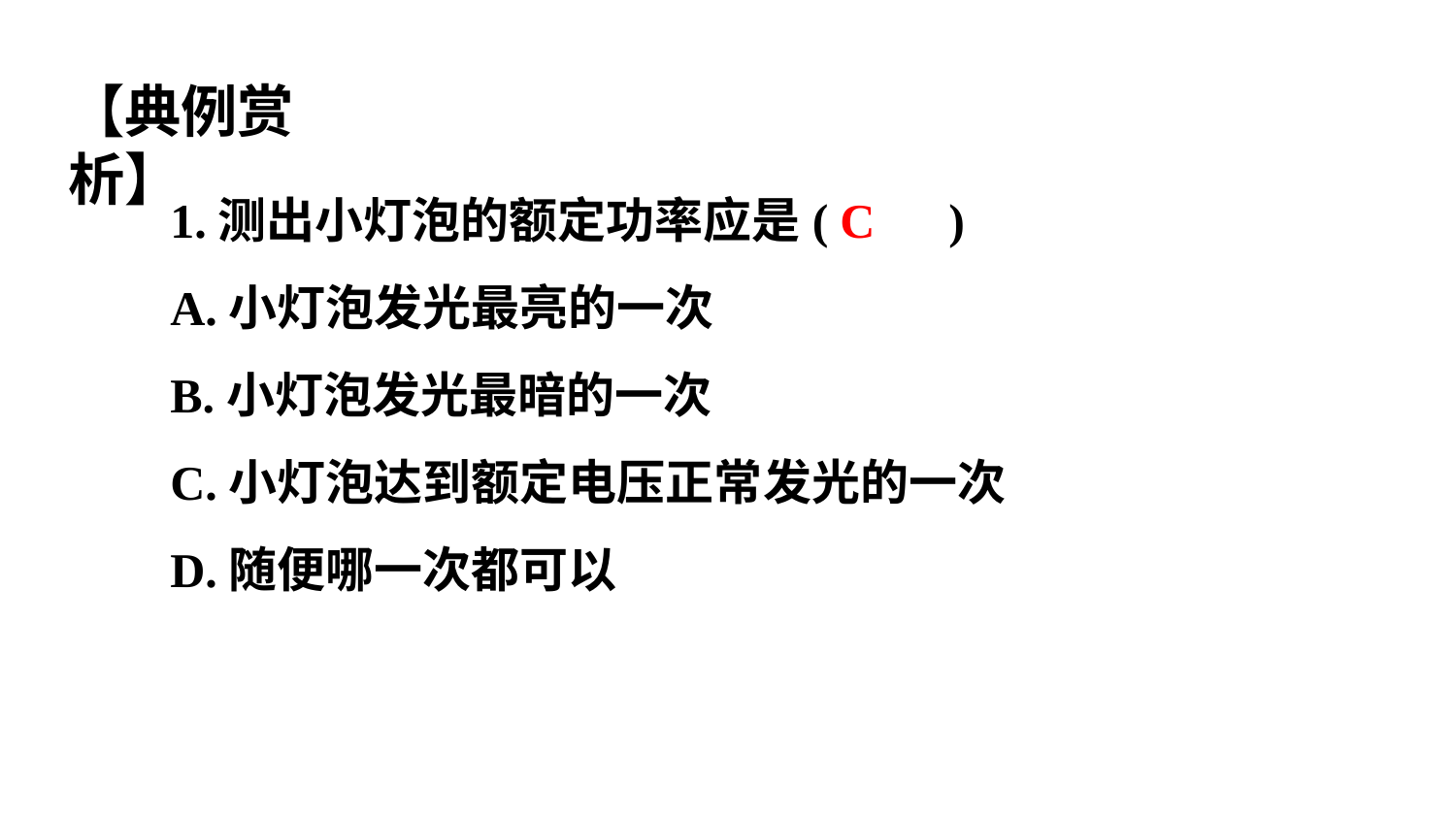

【典例赏析】
1.测出小灯泡的额定功率应是(　　)
A.小灯泡发光最亮的一次
B.小灯泡发光最暗的一次
C.小灯泡达到额定电压正常发光的一次
D.随便哪一次都可以
C